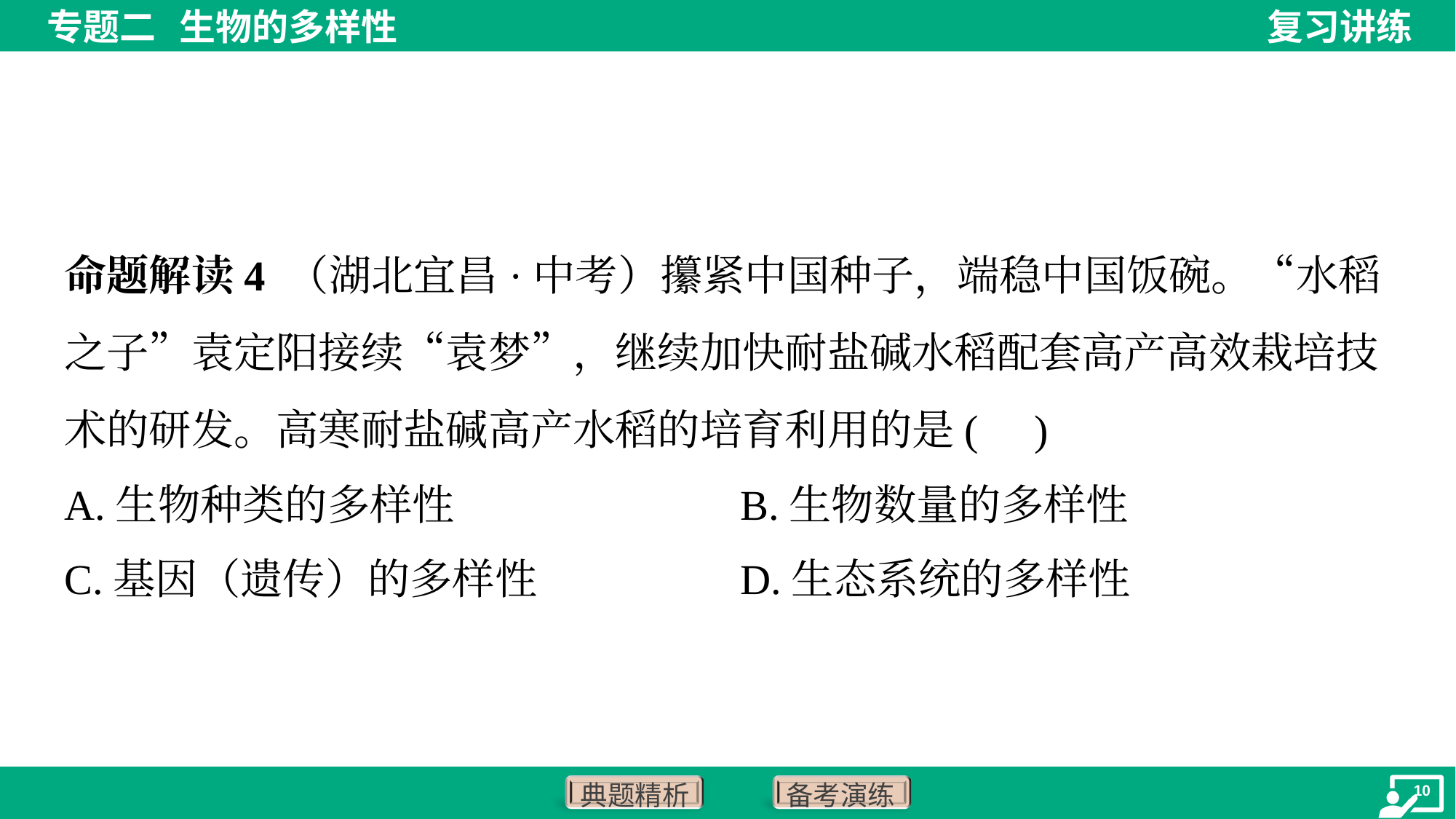

命题解读4 （湖北宜昌·中考）攥紧中国种子，端稳中国饭碗。“水稻之子”袁定阳接续“袁梦”，继续加快耐盐碱水稻配套高产高效栽培技术的研发。高寒耐盐碱高产水稻的培育利用的是(     )
A.生物种类的多样性	B.生物数量的多样性
C.基因（遗传）的多样性	D.生态系统的多样性